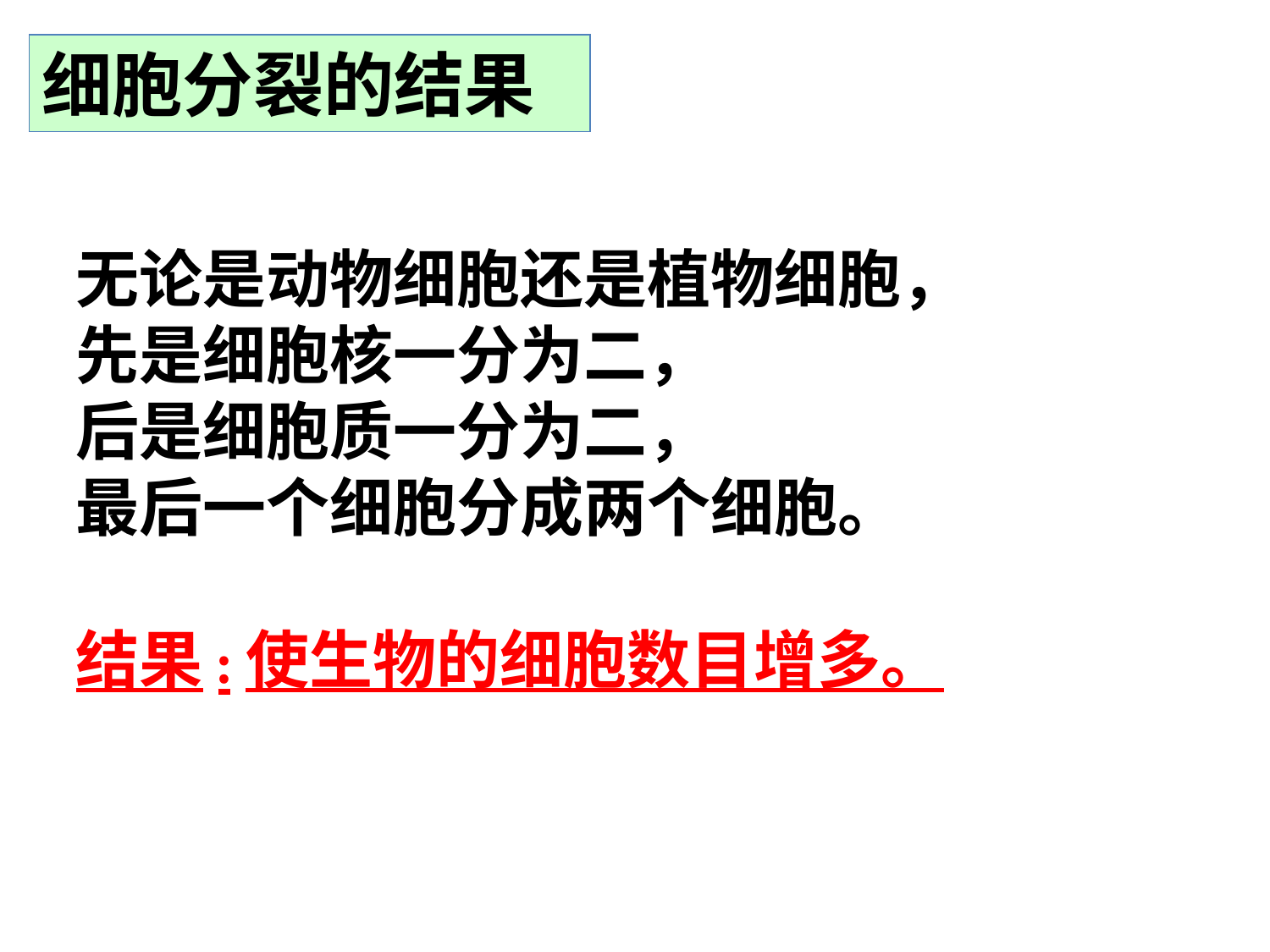

细胞分裂的结果
无论是动物细胞还是植物细胞，
先是细胞核一分为二，
后是细胞质一分为二，
最后一个细胞分成两个细胞。

结果:使生物的细胞数目增多。